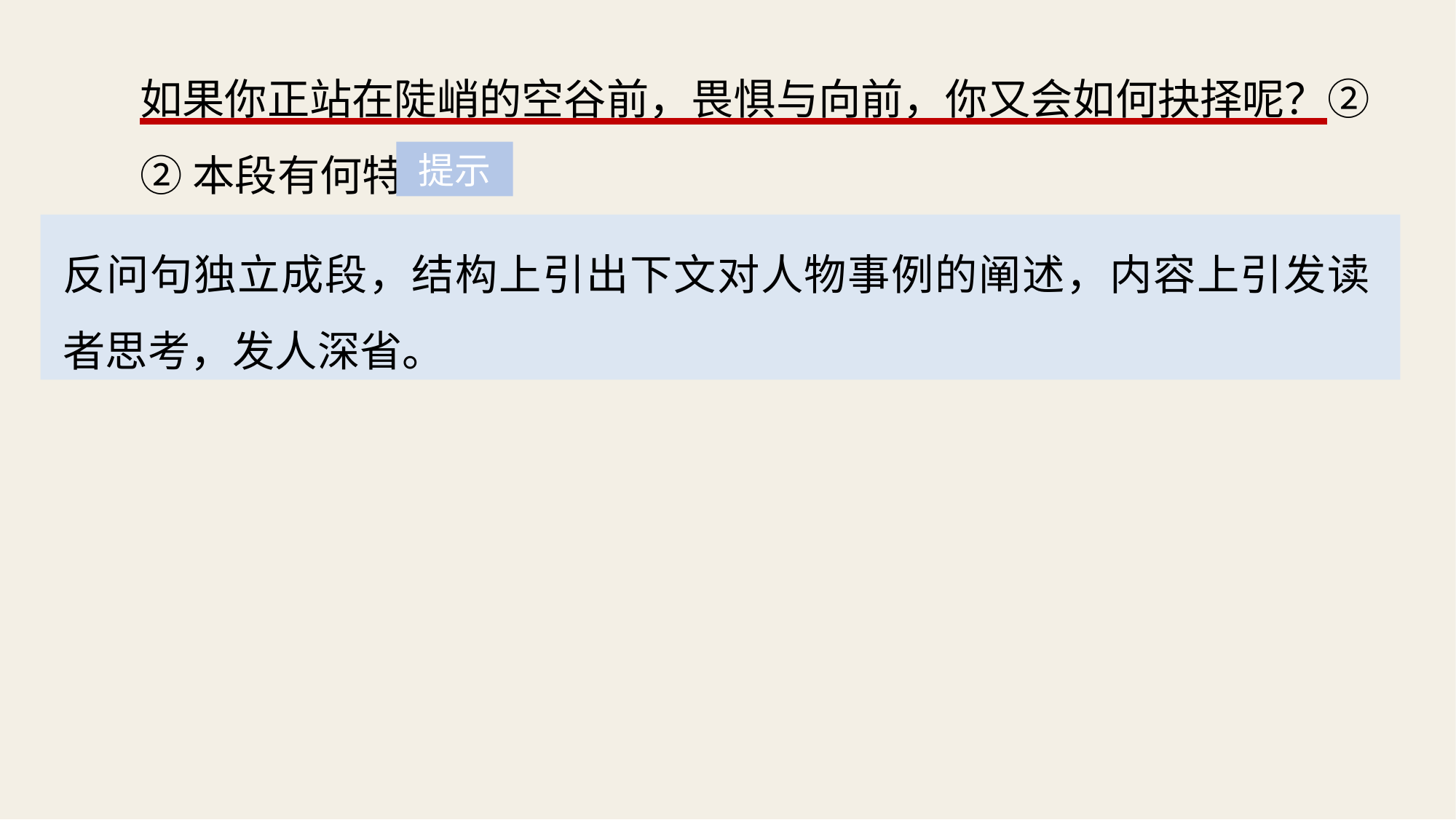

如果你正站在陡峭的空谷前，畏惧与向前，你又会如何抉择呢？②
②本段有何特点？
提示

反问句独立成段，结构上引出下文对人物事例的阐述，内容上引发读者思考，发人深省。